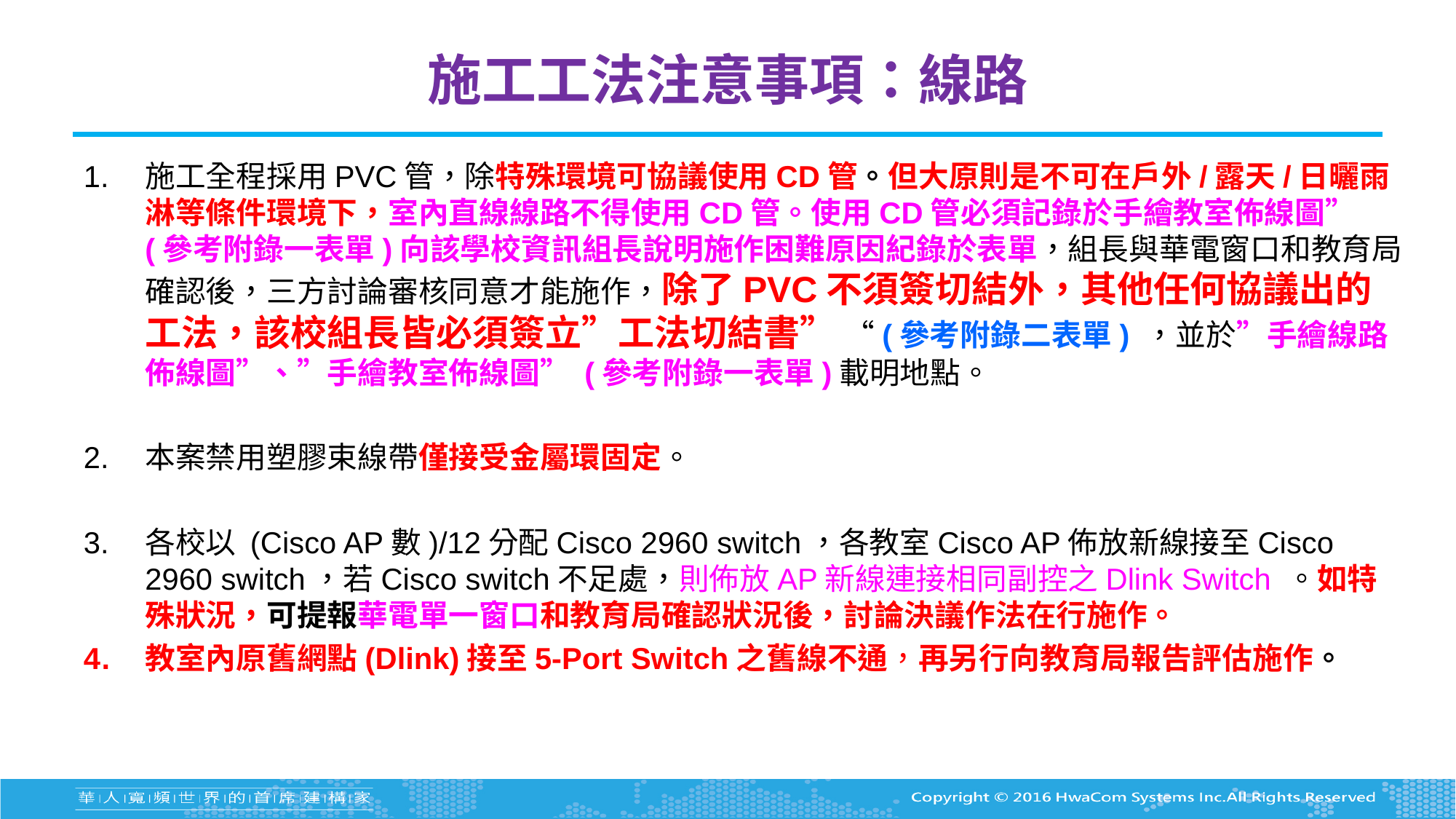

# 施工工法注意事項：線路
施工全程採用PVC管，除特殊環境可協議使用CD管。但大原則是不可在戶外/露天/日曬雨淋等條件環境下，室內直線線路不得使用CD管。使用CD管必須記錄於手繪教室佈線圖” (參考附錄一表單)向該學校資訊組長說明施作困難原因紀錄於表單，組長與華電窗口和教育局確認後，三方討論審核同意才能施作，除了PVC不須簽切結外，其他任何協議出的工法，該校組長皆必須簽立”工法切結書” “(參考附錄二表單) ，並於”手繪線路佈線圖”、”手繪教室佈線圖” (參考附錄一表單)載明地點。

本案禁用塑膠束線帶僅接受金屬環固定。

各校以 (Cisco AP數)/12分配Cisco 2960 switch，各教室Cisco AP佈放新線接至Cisco 2960 switch，若Cisco switch不足處，則佈放AP新線連接相同副控之Dlink Switch 。如特殊狀況，可提報華電單一窗口和教育局確認狀況後，討論決議作法在行施作。
教室內原舊網點(Dlink)接至5-Port Switch之舊線不通，再另行向教育局報告評估施作。